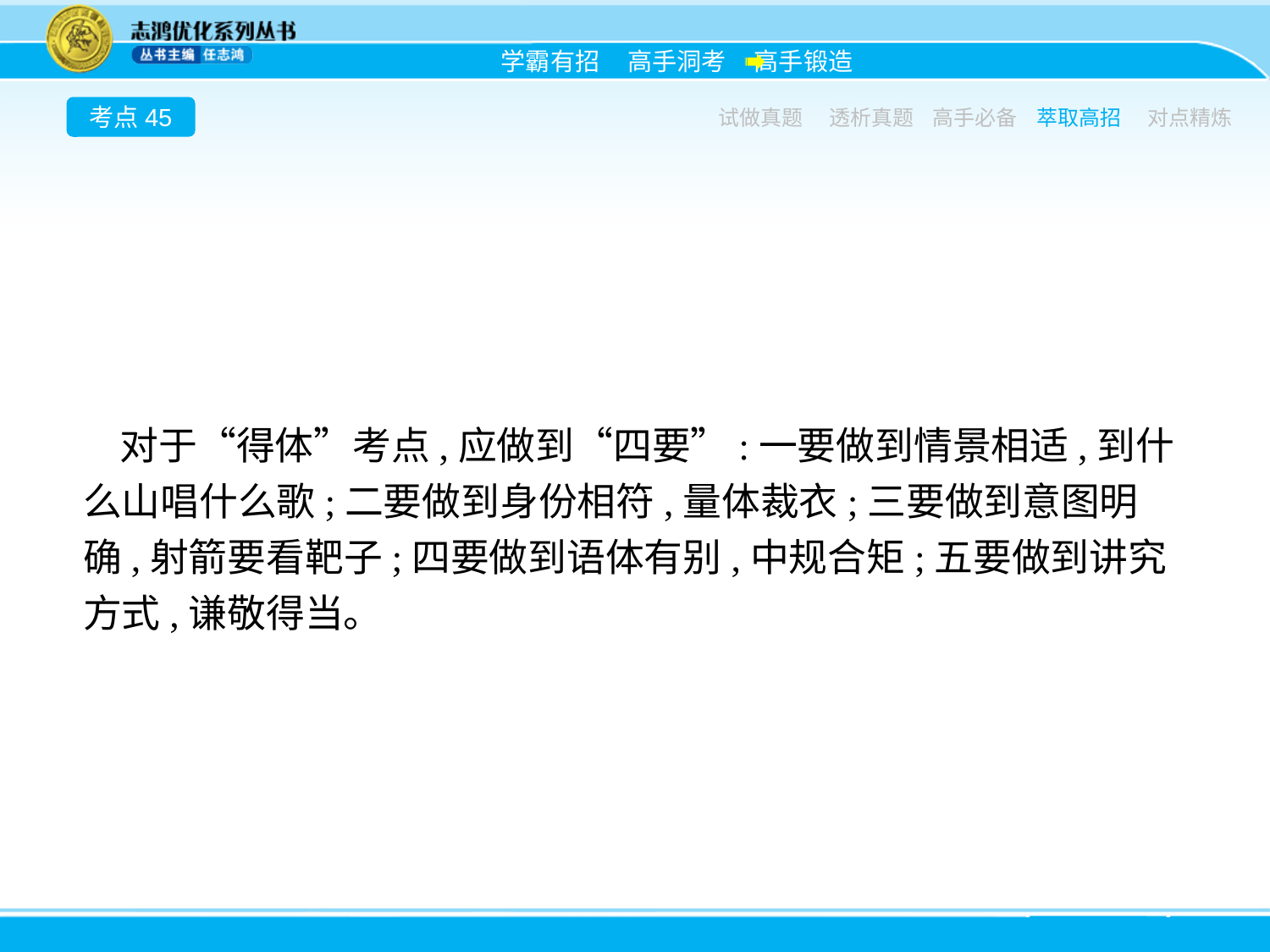

考点45
试做真题
透析真题
高手必备
萃取高招
对点精炼
对于“得体”考点,应做到“四要”:一要做到情景相适,到什么山唱什么歌;二要做到身份相符,量体裁衣;三要做到意图明确,射箭要看靶子;四要做到语体有别,中规合矩;五要做到讲究方式,谦敬得当。